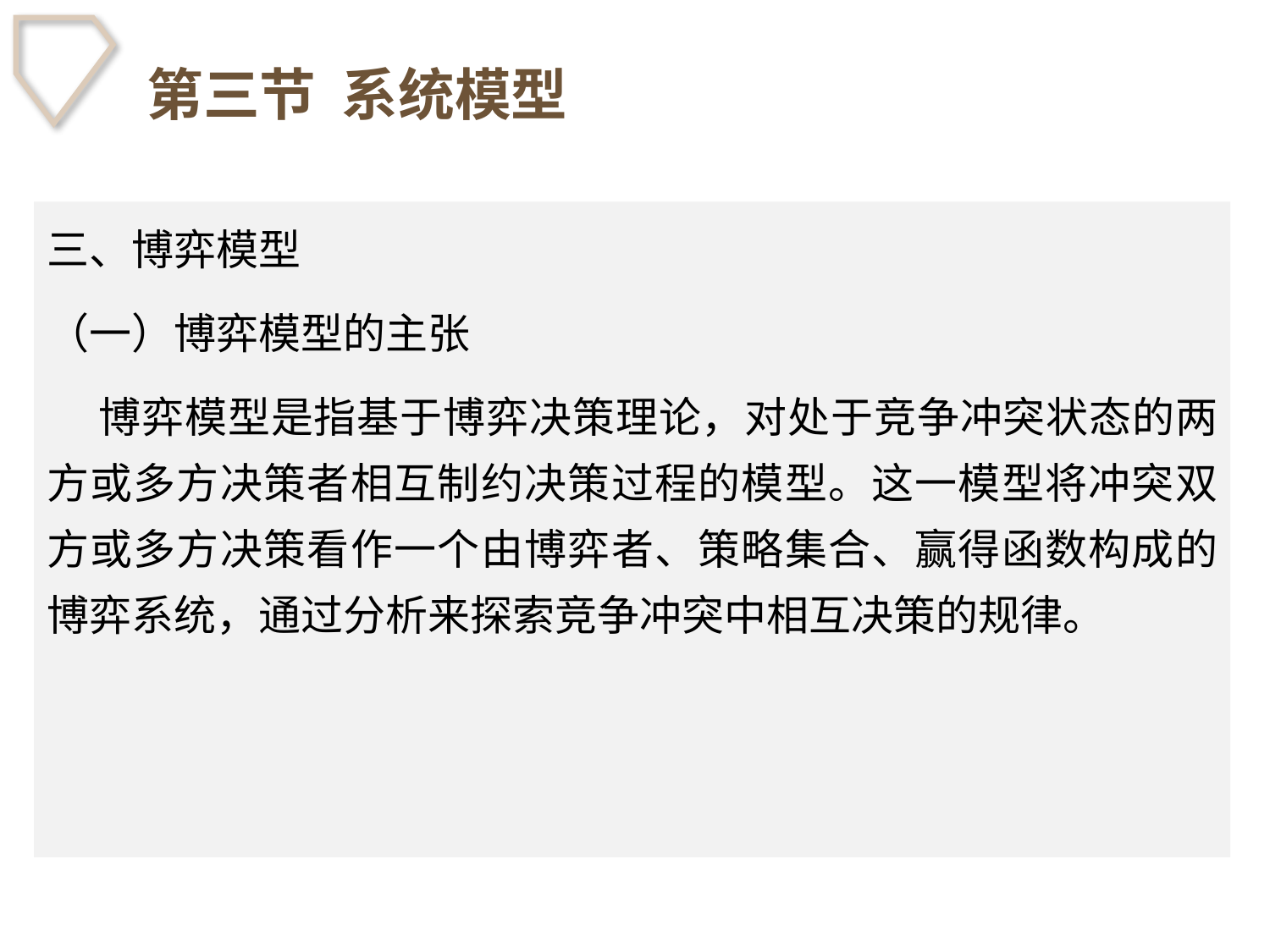

# 第三节  系统模型
三、博弈模型
（一）博弈模型的主张
    博弈模型是指基于博弈决策理论，对处于竞争冲突状态的两方或多方决策者相互制约决策过程的模型。这一模型将冲突双方或多方决策看作一个由博弈者、策略集合、赢得函数构成的博弈系统，通过分析来探索竞争冲突中相互决策的规律。